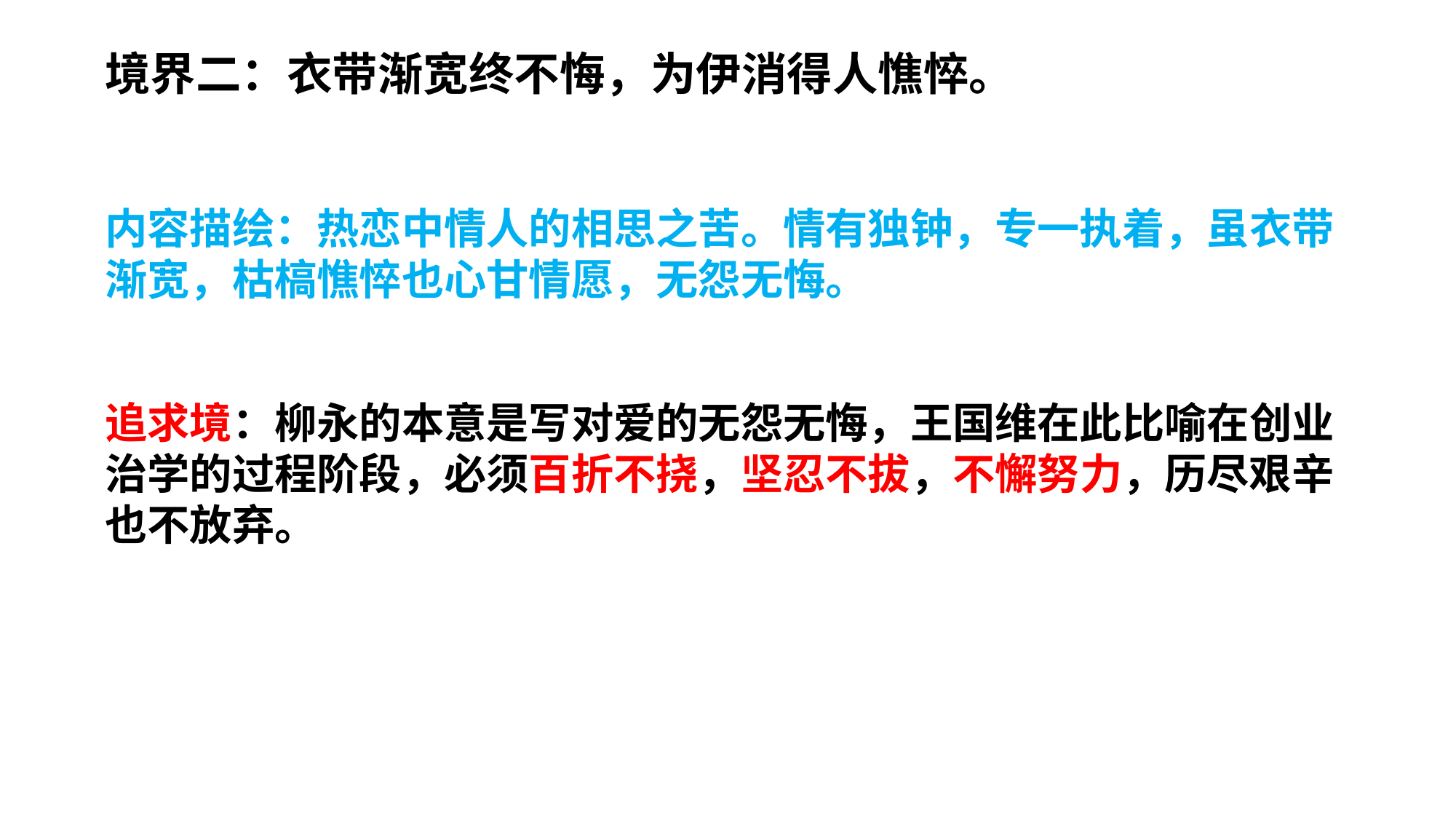

境界二：衣带渐宽终不悔，为伊消得人憔悴。
内容描绘：热恋中情人的相思之苦。情有独钟，专一执着，虽衣带渐宽，枯槁憔悴也心甘情愿，无怨无悔。
追求境：柳永的本意是写对爱的无怨无悔，王国维在此比喻在创业治学的过程阶段，必须百折不挠，坚忍不拔，不懈努力，历尽艰辛也不放弃。